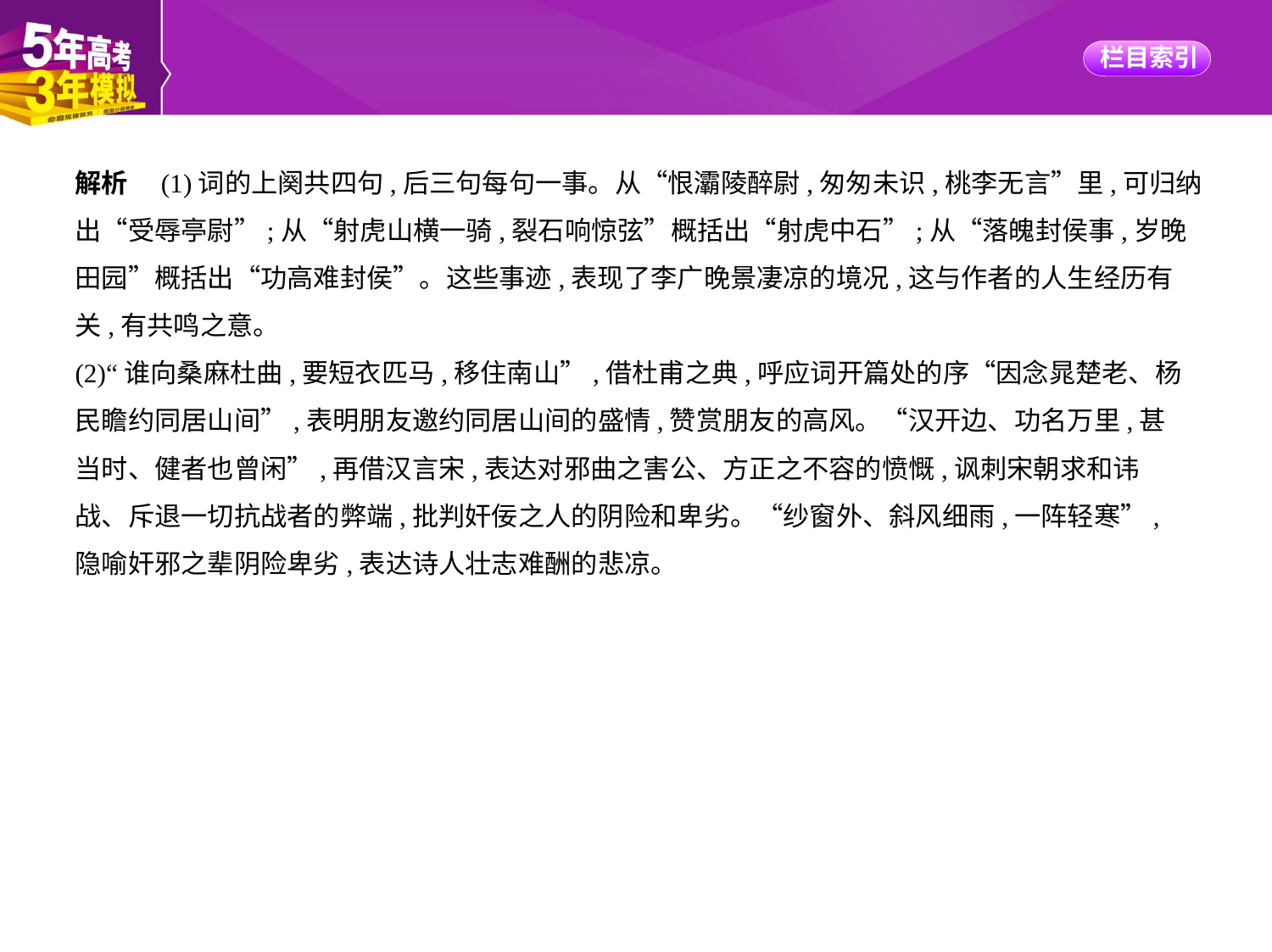

解析　(1)词的上阕共四句,后三句每句一事。从“恨灞陵醉尉,匆匆未识,桃李无言”里,可归纳
出“受辱亭尉”;从“射虎山横一骑,裂石响惊弦”概括出“射虎中石”;从“落魄封侯事,岁晚
田园”概括出“功高难封侯”。这些事迹,表现了李广晚景凄凉的境况,这与作者的人生经历有
关,有共鸣之意。
(2)“谁向桑麻杜曲,要短衣匹马,移住南山”,借杜甫之典,呼应词开篇处的序“因念晁楚老、杨
民瞻约同居山间”,表明朋友邀约同居山间的盛情,赞赏朋友的高风。“汉开边、功名万里,甚
当时、健者也曾闲”,再借汉言宋,表达对邪曲之害公、方正之不容的愤慨,讽刺宋朝求和讳
战、斥退一切抗战者的弊端,批判奸佞之人的阴险和卑劣。“纱窗外、斜风细雨,一阵轻寒”,
隐喻奸邪之辈阴险卑劣,表达诗人壮志难酬的悲凉。